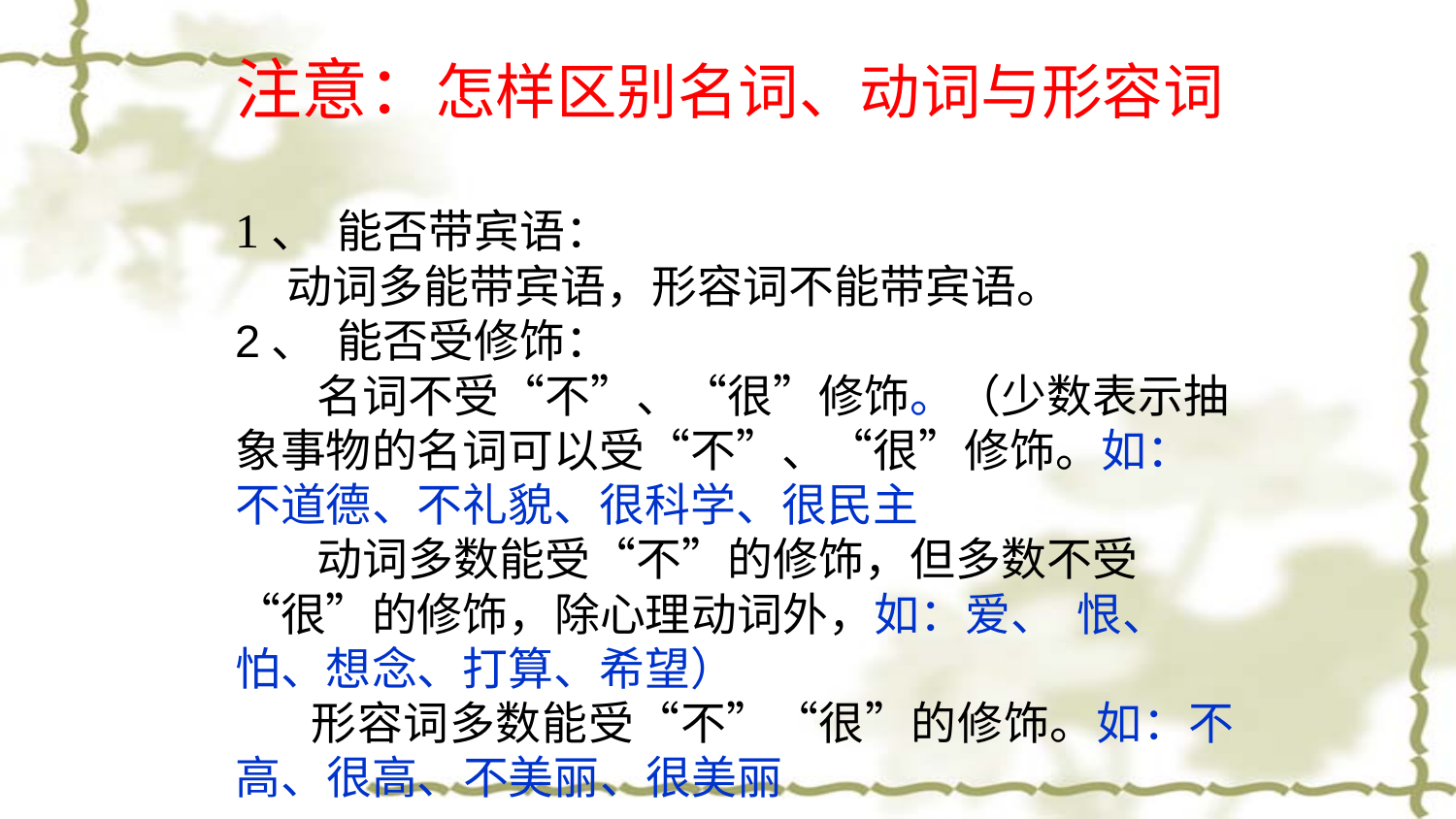

注意：怎样区别名词、动词与形容词

1、  能否带宾语：
    动词多能带宾语，形容词不能带宾语。
2、  能否受修饰：
       名词不受“不”、“很”修饰。（少数表示抽象事物的名词可以受“不”、“很”修饰。如：不道德、不礼貌、很科学、很民主
       动词多数能受“不”的修饰，但多数不受“很”的修饰，除心理动词外，如：爱、  恨、怕、想念、打算、希望）
      形容词多数能受“不”“很”的修饰。如：不高、很高、不美丽、很美丽